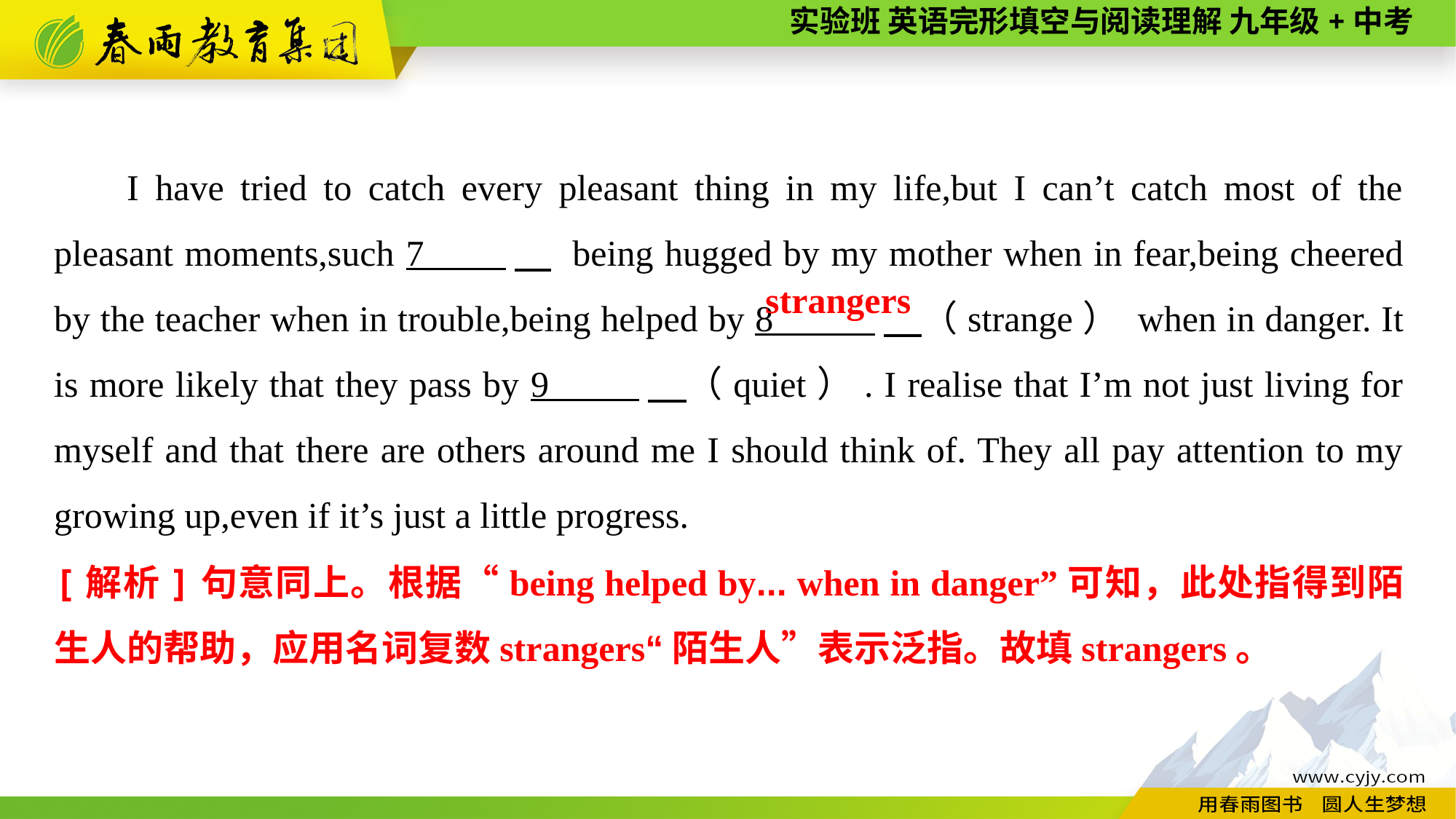

I have tried to catch every pleasant thing in my life,but I can’t catch most of the pleasant moments,such 7       　 being hugged by my mother when in fear,being cheered by the teacher when in trouble,being helped by 8          　（strange） when in danger. It is more likely that they pass by 9        　（quiet）. I realise that I’m not just living for myself and that there are others around me I should think of. They all pay attention to my growing up,even if it’s just a little progress.
strangers
[解析]句意同上。根据“being helped by... when in danger”可知，此处指得到陌生人的帮助，应用名词复数strangers“陌生人”表示泛指。故填strangers。